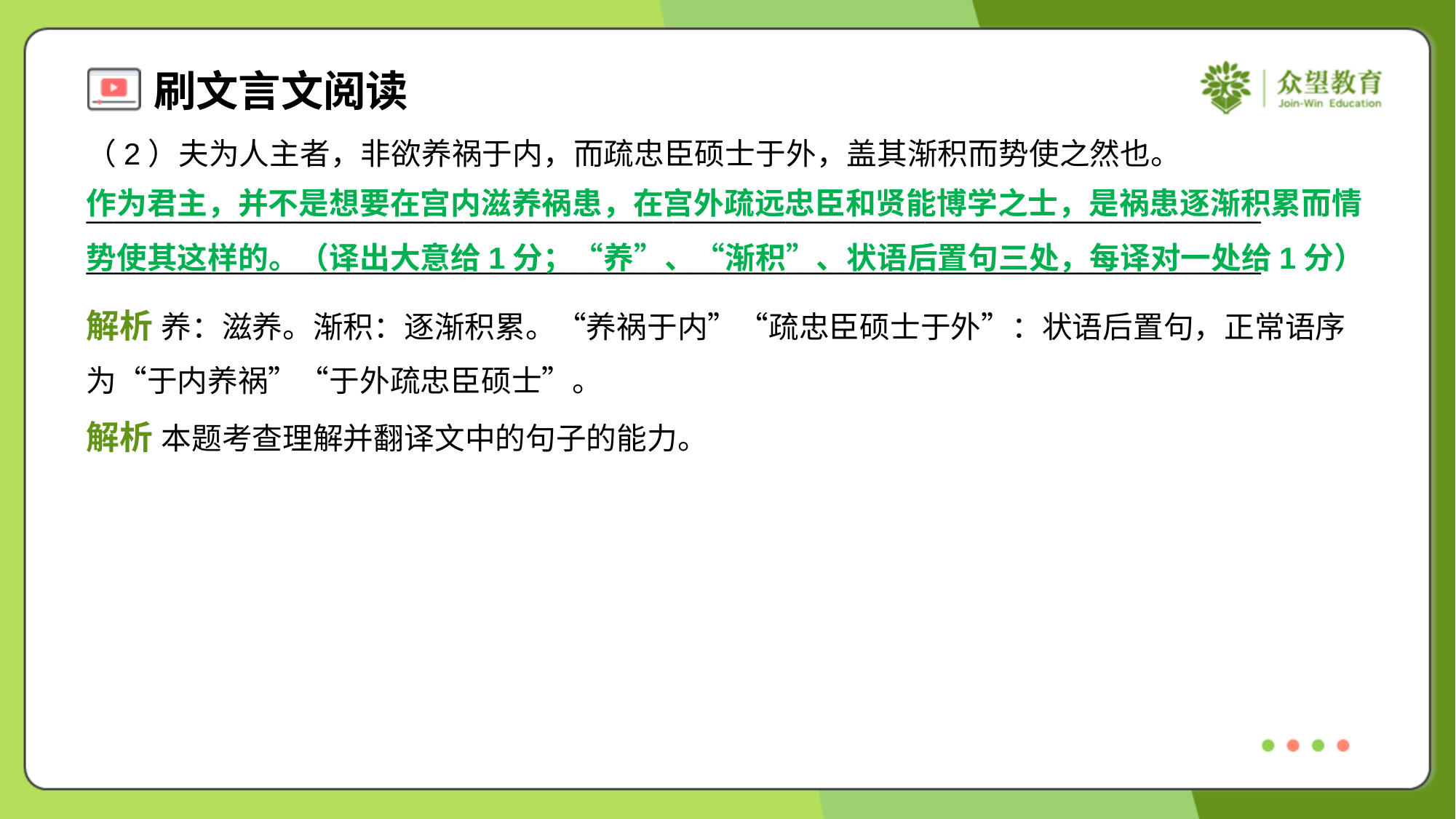

（2）夫为人主者，非欲养祸于内，而疏忠臣硕士于外，盖其渐积而势使之然也。
____________________________________________________________________________________
____________________________________________________________________________________
作为君主，并不是想要在宫内滋养祸患，在宫外疏远忠臣和贤能博学之士，是祸患逐渐积累而情势使其这样的。（译出大意给1分；“养”、“渐积”、状语后置句三处，每译对一处给1分）
解析 养：滋养。渐积：逐渐积累。“养祸于内”“疏忠臣硕士于外”：状语后置句，正常语序
为“于内养祸”“于外疏忠臣硕士”。
解析 本题考查理解并翻译文中的句子的能力。